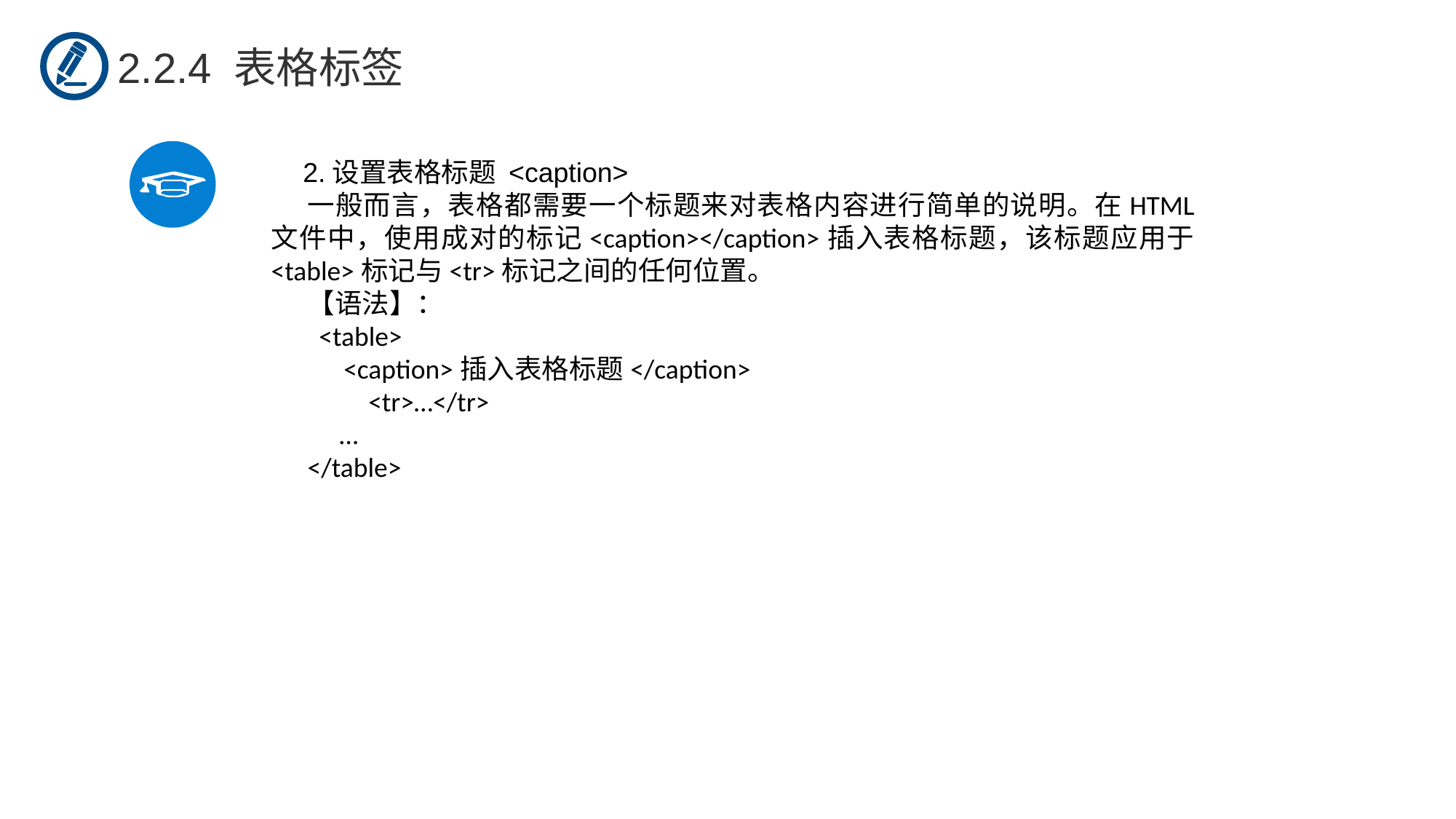

2.2.4 表格标签
2.设置表格标题 <caption>
一般而言，表格都需要一个标题来对表格内容进行简单的说明。在HTML文件中，使用成对的标记<caption></caption>插入表格标题，该标题应用于<table>标记与<tr>标记之间的任何位置。
【语法】：
<table>
    <caption>插入表格标题</caption>
        <tr>…</tr>
…
</table>